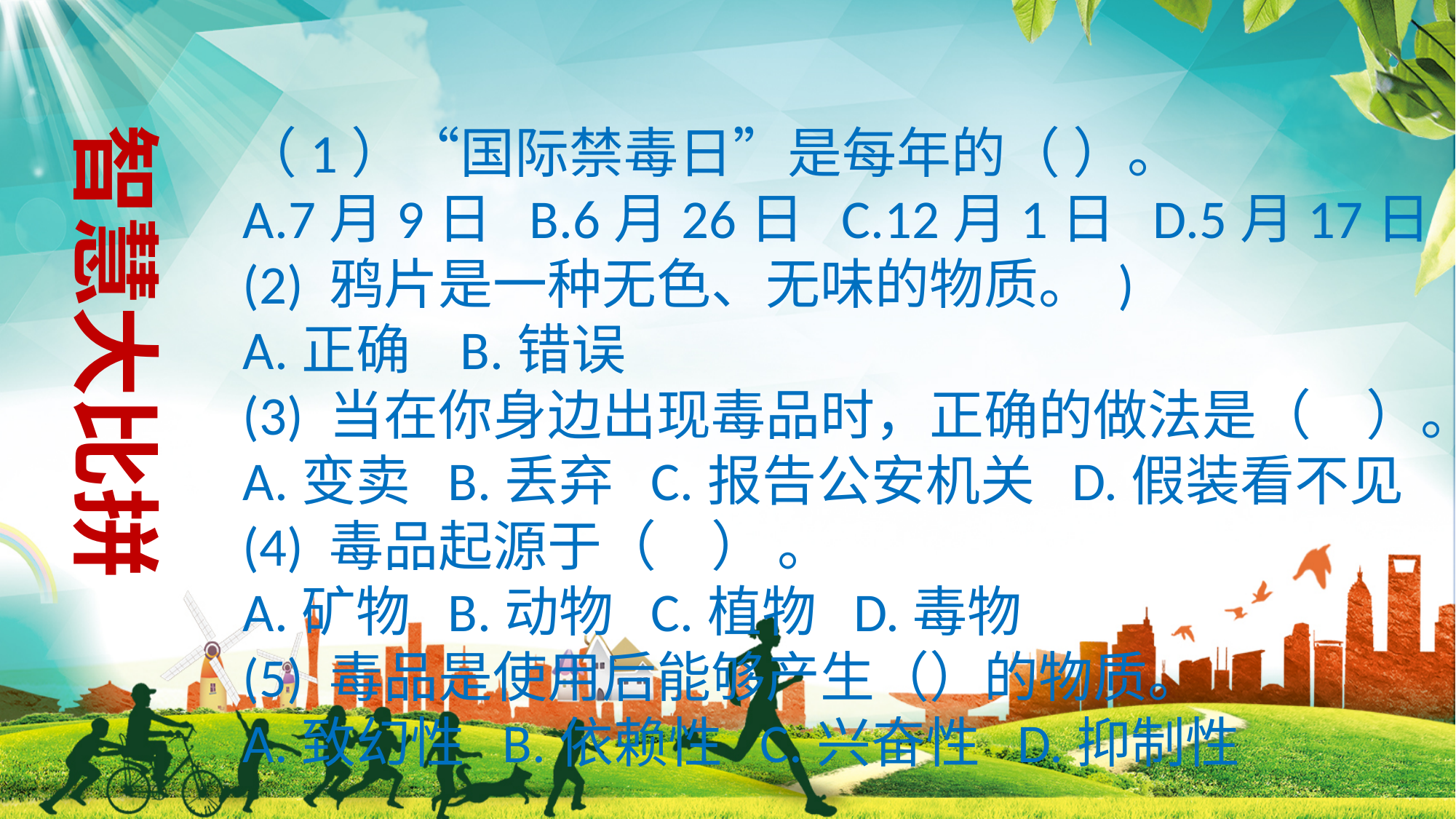

智慧大比拼
（1）“国际禁毒日”是每年的（ ）。
A.7月9日  B.6月26日  C.12月1日  D.5月17日
(2) 鸦片是一种无色、无味的物质。 )
A.正确   B.错误
(3) 当在你身边出现毒品时，正确的做法是（　）。
A.变卖  B.丢弃  C.报告公安机关  D.假装看不见
(4) 毒品起源于（　） 。
A.矿物  B.动物  C.植物  D.毒物
(5) 毒品是使用后能够产生（）的物质。
A.致幻性  B.依赖性  C.兴奋性  D.抑制性